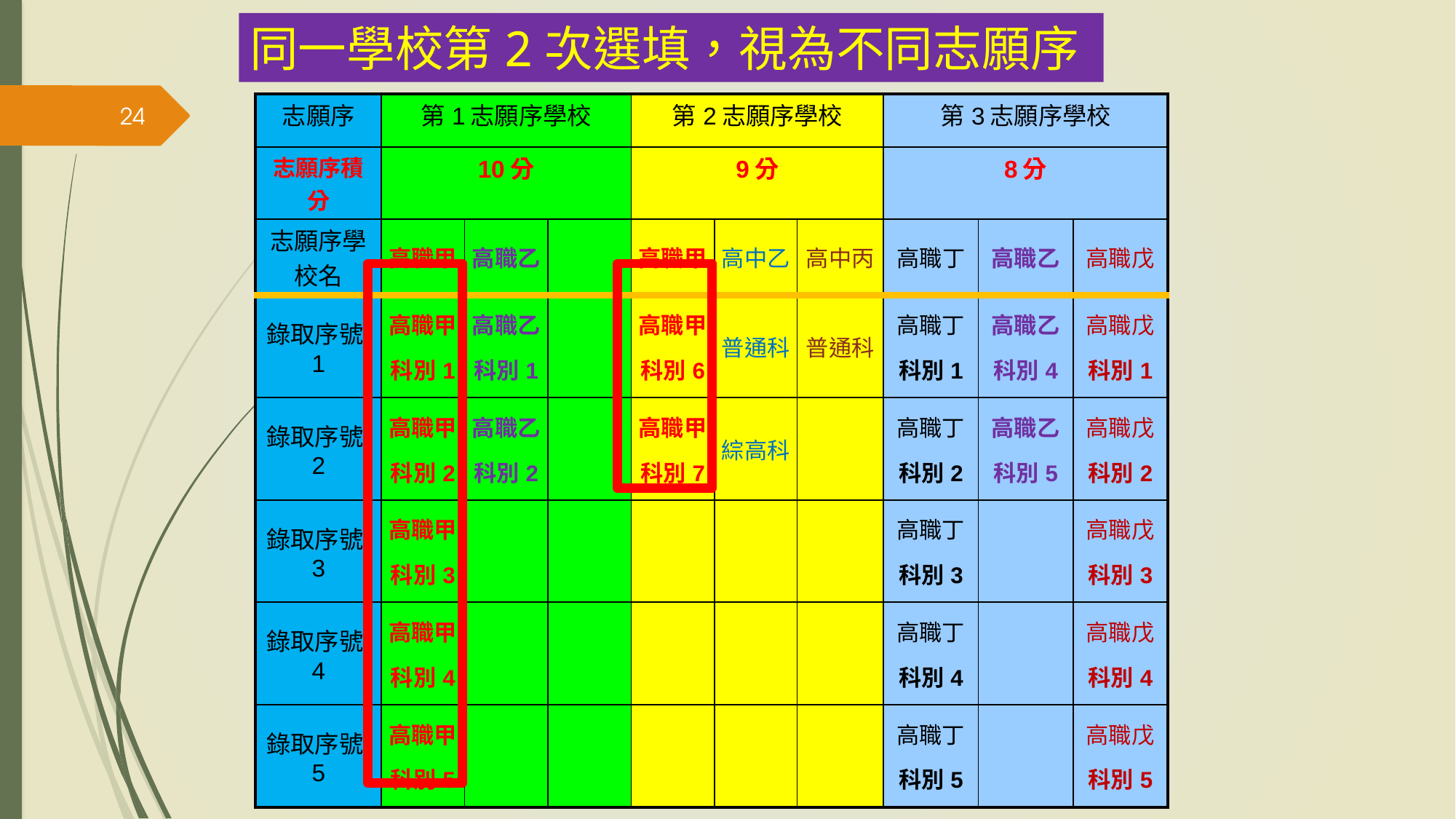

同一學校第2次選填，視為不同志願序
24
| 志願序 | 第1志願序學校 |  |  | 第2志願序學校 |  |  | 第3志願序學校 |  |  |
| --- | --- | --- | --- | --- | --- | --- | --- | --- | --- |
| 志願序積分 | 10分 |  |  | 9分 |  |  | 8分 |  |  |
| 志願序學校名 | 高職甲 | 高職乙 |  | 高職甲 | 高中乙 | 高中丙 | 高職丁 | 高職乙 | 高職戊 |
| 錄取序號1 | 高職甲 科別1 | 高職乙 科別1 |  | 高職甲 科別6 | 普通科 | 普通科 | 高職丁 科別1 | 高職乙 科別4 | 高職戊 科別1 |
| 錄取序號2 | 高職甲 科別2 | 高職乙 科別2 |  | 高職甲 科別7 | 綜高科 |  | 高職丁 科別2 | 高職乙 科別5 | 高職戊 科別2 |
| 錄取序號3 | 高職甲 科別3 |  |  |  |  |  | 高職丁 科別3 |  | 高職戊 科別3 |
| 錄取序號4 | 高職甲 科別4 |  |  |  |  |  | 高職丁 科別4 |  | 高職戊 科別4 |
| 錄取序號5 | 高職甲 科別5 |  |  |  |  |  | 高職丁 科別5 |  | 高職戊 科別5 |